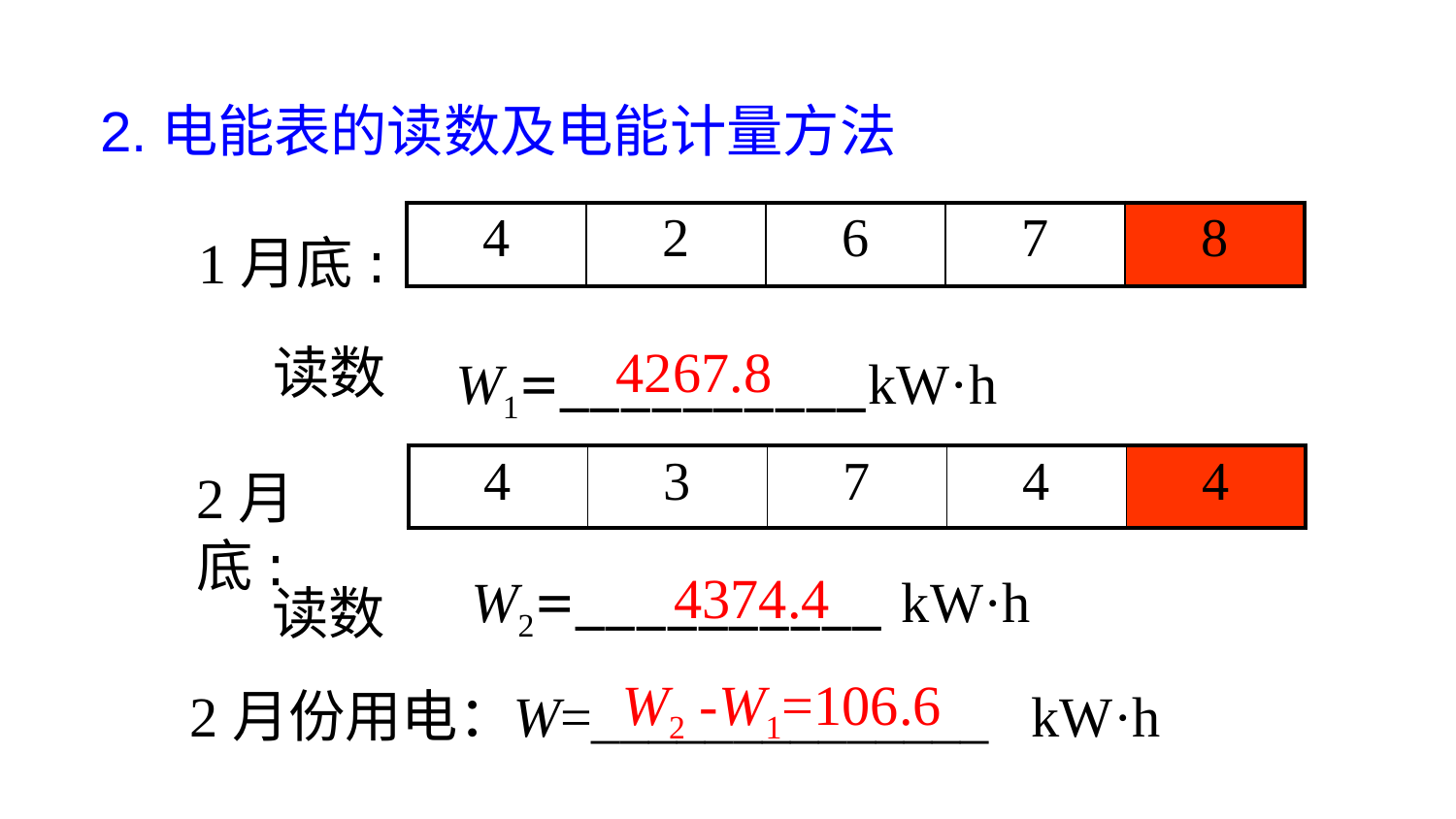

2.电能表的读数及电能计量方法
| 4 | 2 | 6 | 7 | 8 |
| --- | --- | --- | --- | --- |
1月底:
4267.8
读数
W1=__________kW·h
| 4 | 3 | 7 | 4 | 4 |
| --- | --- | --- | --- | --- |
2月底:

4374.4
W2=__________ kW·h
读数
 W2 -W1=106.6
2月份用电：
W=______________   kW·h